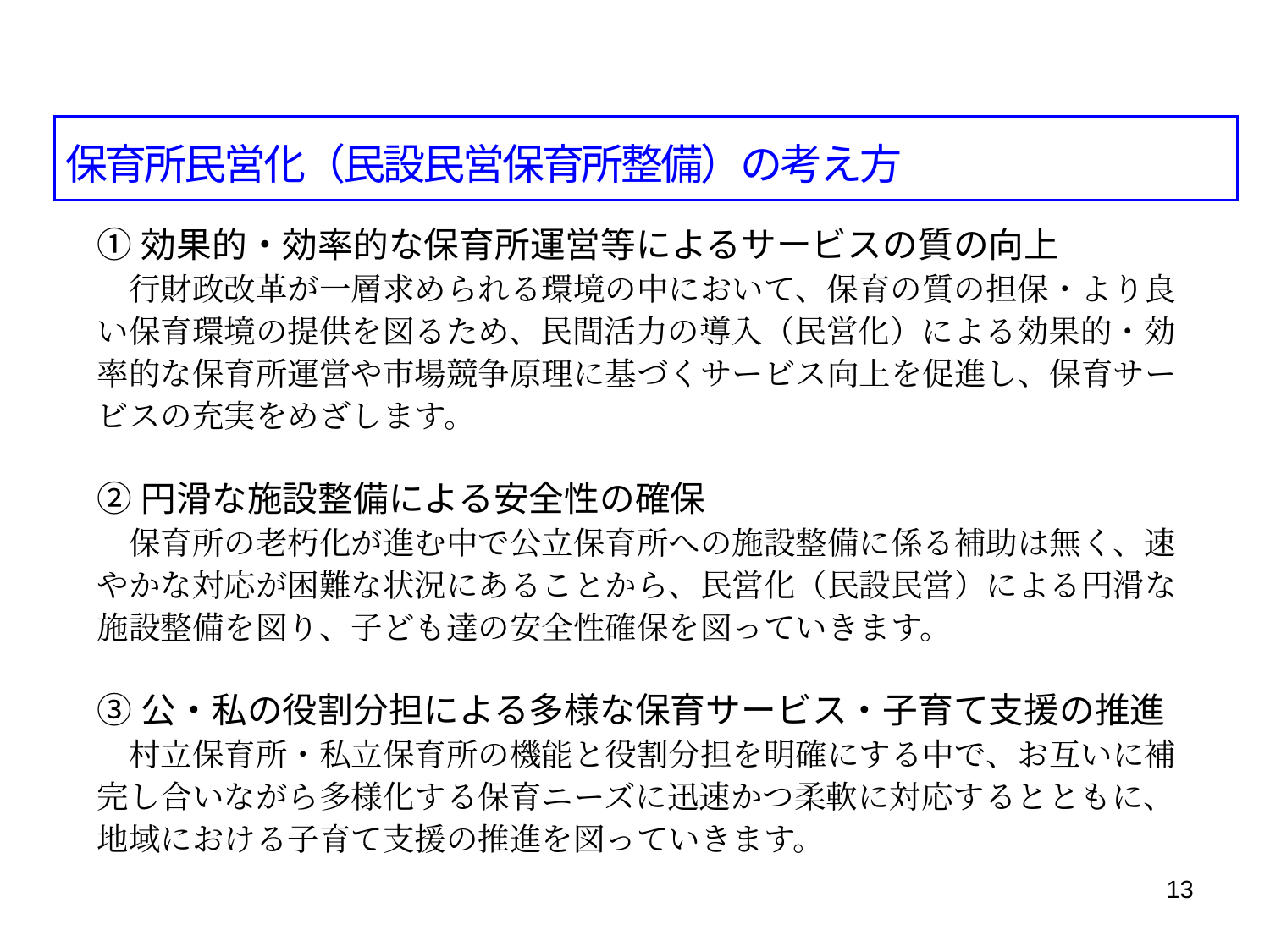

保育所民営化（民設民営保育所整備）の考え方
①効果的・効率的な保育所運営等によるサービスの質の向上
　行財政改革が一層求められる環境の中において、保育の質の担保・より良い保育環境の提供を図るため、民間活力の導入（民営化）による効果的・効率的な保育所運営や市場競争原理に基づくサービス向上を促進し、保育サービスの充実をめざします。

②円滑な施設整備による安全性の確保
　保育所の老朽化が進む中で公立保育所への施設整備に係る補助は無く、速やかな対応が困難な状況にあることから、民営化（民設民営）による円滑な施設整備を図り、子ども達の安全性確保を図っていきます。

③公・私の役割分担による多様な保育サービス・子育て支援の推進
　村立保育所・私立保育所の機能と役割分担を明確にする中で、お互いに補完し合いながら多様化する保育ニーズに迅速かつ柔軟に対応するとともに、地域における子育て支援の推進を図っていきます。

13